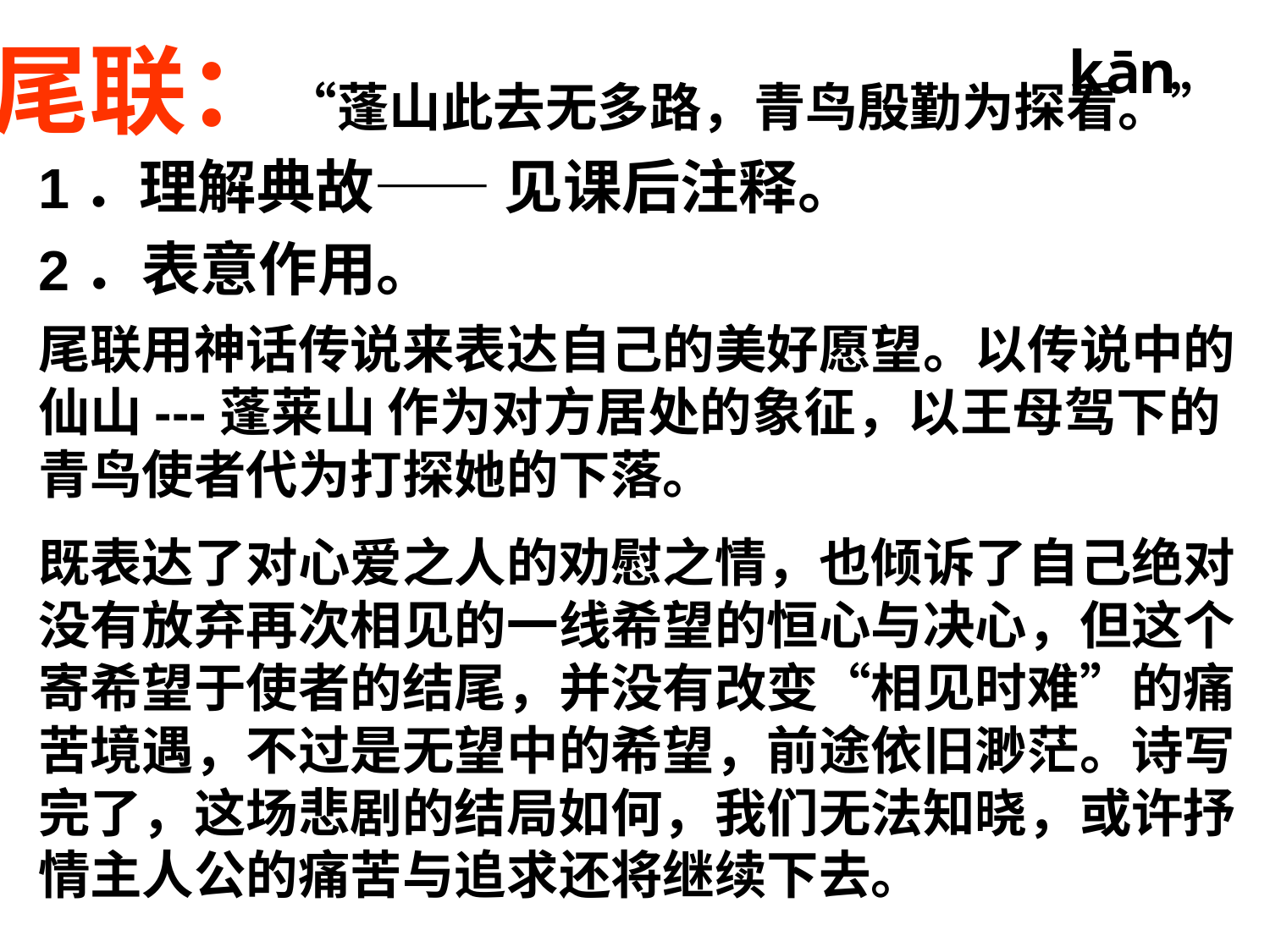

尾联：“蓬山此去无多路，青鸟殷勤为探看。”
kān
1．理解典故—— 见课后注释。
2．表意作用。
尾联用神话传说来表达自己的美好愿望。以传说中的仙山---蓬莱山 作为对方居处的象征，以王母驾下的青鸟使者代为打探她的下落。
既表达了对心爱之人的劝慰之情，也倾诉了自己绝对没有放弃再次相见的一线希望的恒心与决心，但这个寄希望于使者的结尾，并没有改变“相见时难”的痛苦境遇，不过是无望中的希望，前途依旧渺茫。诗写完了，这场悲剧的结局如何，我们无法知晓，或许抒情主人公的痛苦与追求还将继续下去。